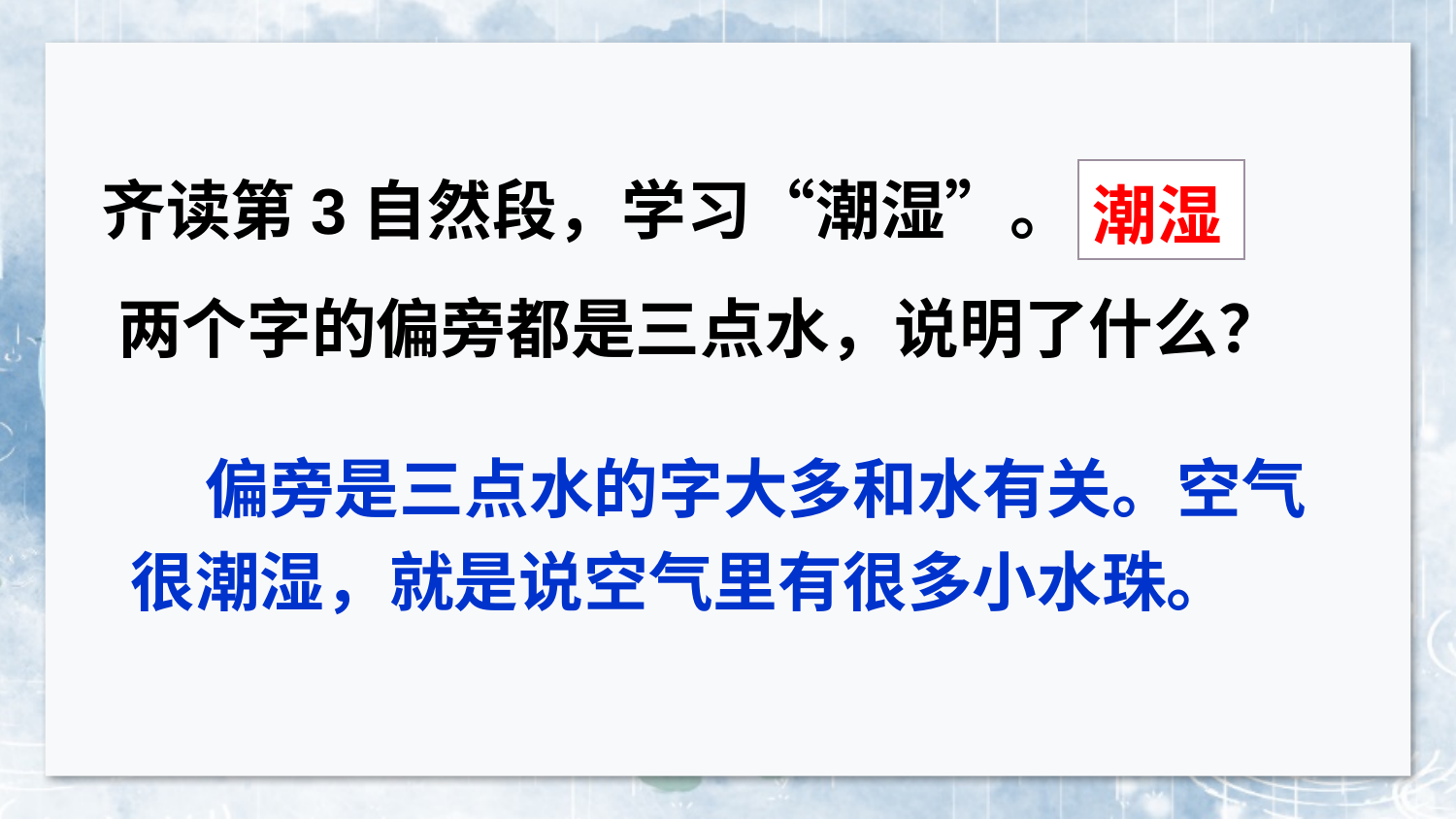

潮湿
齐读第3自然段，学习“潮湿”。
两个字的偏旁都是三点水，说明了什么？
    偏旁是三点水的字大多和水有关。空气很潮湿，就是说空气里有很多小水珠。